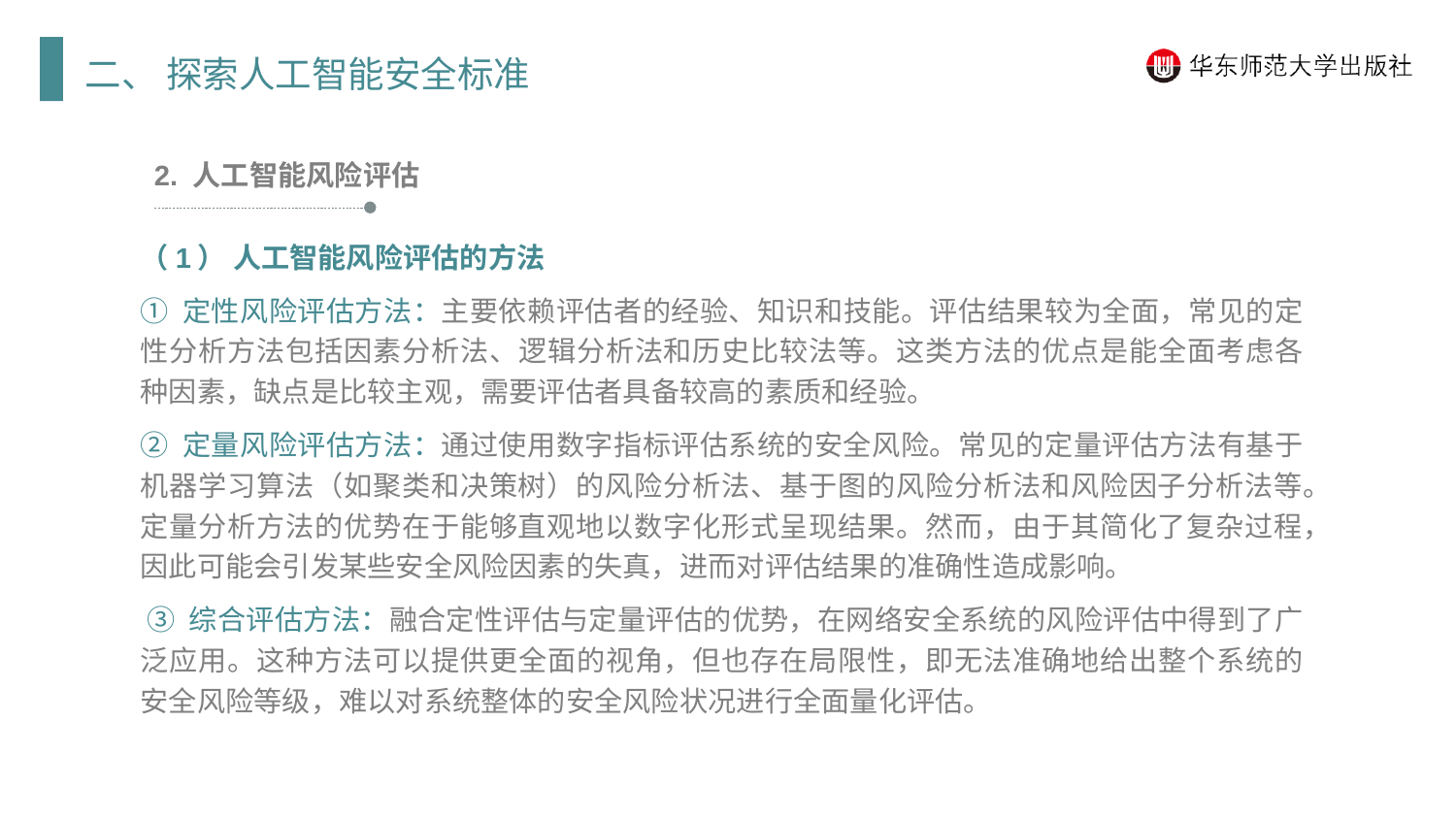

二、 探索人工智能安全标准
2. 人工智能风险评估
（1） 人工智能风险评估的方法
① 定性风险评估方法：主要依赖评估者的经验、知识和技能。评估结果较为全面，常见的定性分析方法包括因素分析法、逻辑分析法和历史比较法等。这类方法的优点是能全面考虑各种因素，缺点是比较主观，需要评估者具备较高的素质和经验。
② 定量风险评估方法：通过使用数字指标评估系统的安全风险。常见的定量评估方法有基于机器学习算法（如聚类和决策树）的风险分析法、基于图的风险分析法和风险因子分析法等。定量分析方法的优势在于能够直观地以数字化形式呈现结果。然而，由于其简化了复杂过程，因此可能会引发某些安全风险因素的失真，进而对评估结果的准确性造成影响。
 ③ 综合评估方法：融合定性评估与定量评估的优势，在网络安全系统的风险评估中得到了广泛应用。这种方法可以提供更全面的视角，但也存在局限性，即无法准确地给出整个系统的安全风险等级，难以对系统整体的安全风险状况进行全面量化评估。